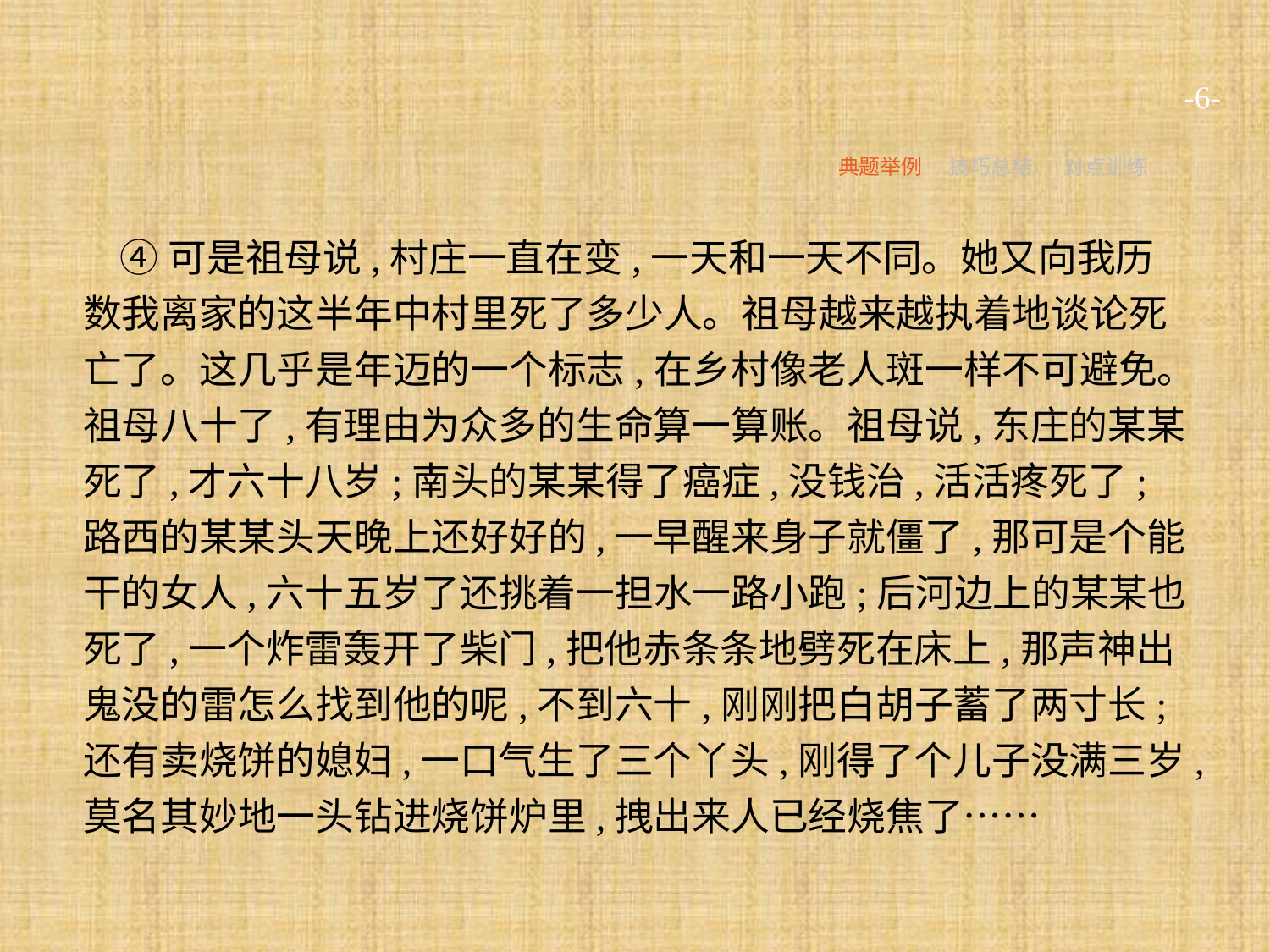

-6-
典题举例
技巧总结
对点训练
④可是祖母说,村庄一直在变,一天和一天不同。她又向我历数我离家的这半年中村里死了多少人。祖母越来越执着地谈论死亡了。这几乎是年迈的一个标志,在乡村像老人斑一样不可避免。祖母八十了,有理由为众多的生命算一算账。祖母说,东庄的某某死了,才六十八岁;南头的某某得了癌症,没钱治,活活疼死了;路西的某某头天晚上还好好的,一早醒来身子就僵了,那可是个能干的女人,六十五岁了还挑着一担水一路小跑;后河边上的某某也死了,一个炸雷轰开了柴门,把他赤条条地劈死在床上,那声神出鬼没的雷怎么找到他的呢,不到六十,刚刚把白胡子蓄了两寸长;还有卖烧饼的媳妇,一口气生了三个丫头,刚得了个儿子没满三岁,莫名其妙地一头钻进烧饼炉里,拽出来人已经烧焦了……